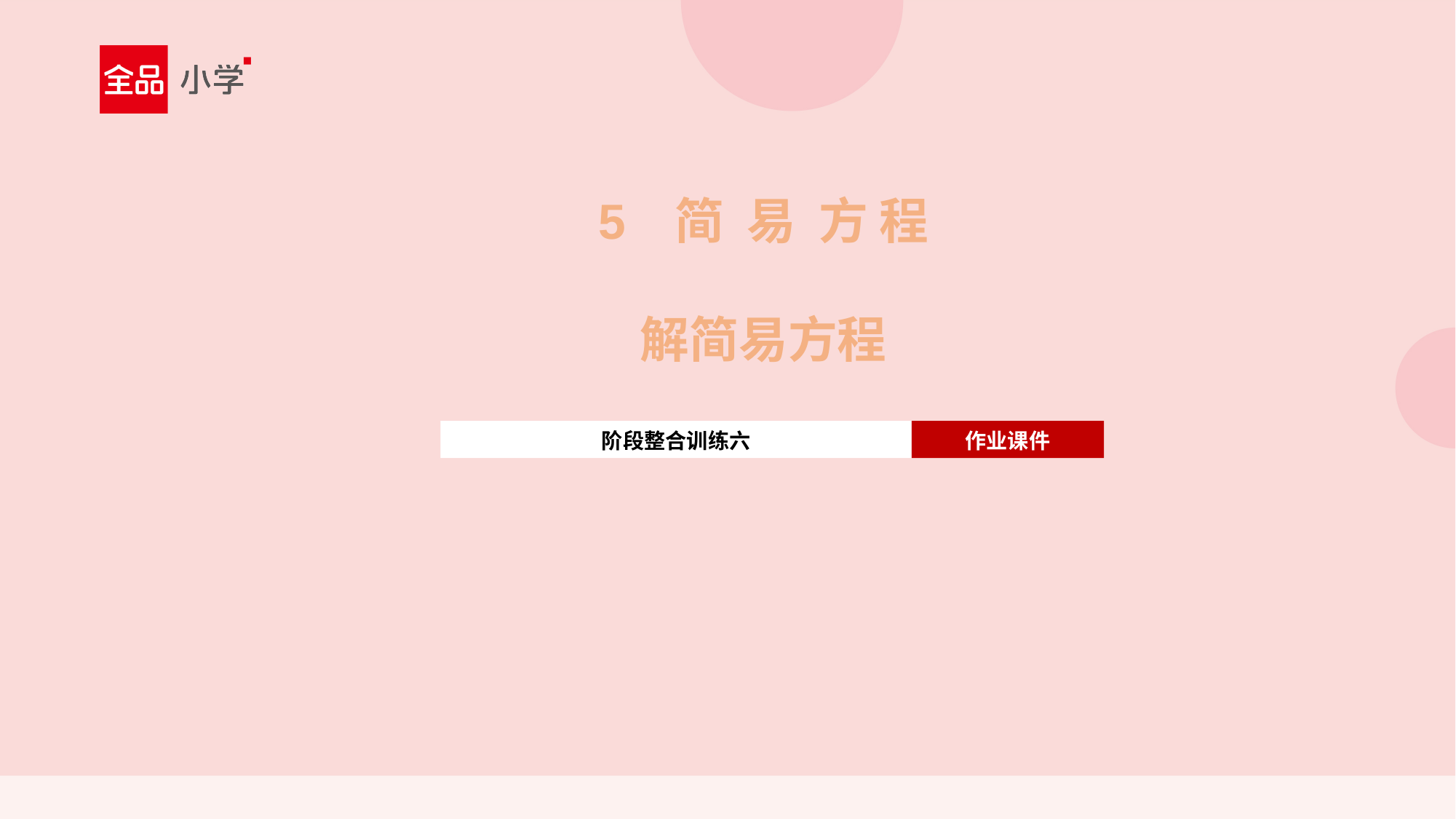

5   简  易  方 程
解简易方程
阶段整合训练六

作业课件